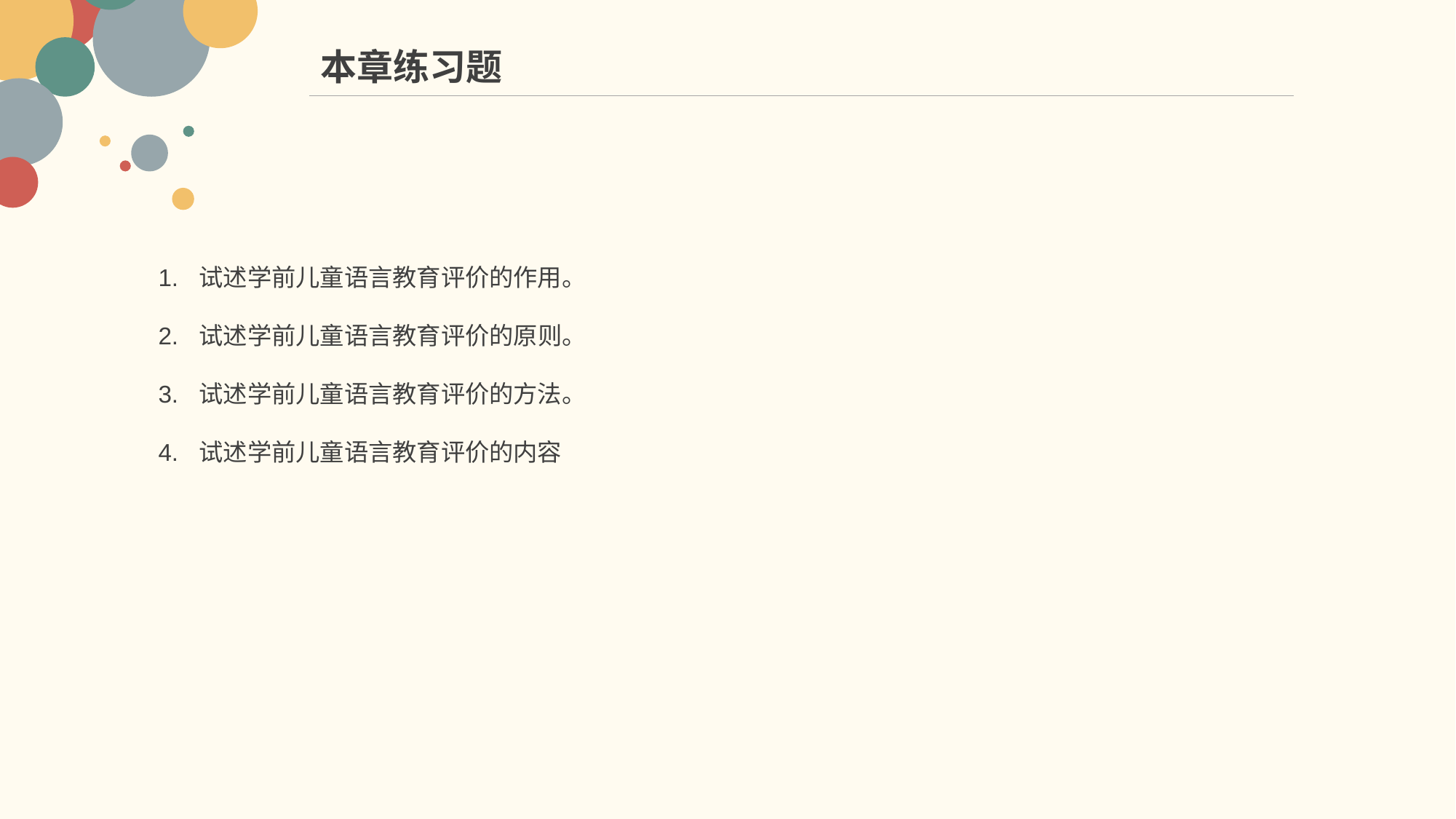

本章练习题
试述学前儿童语言教育评价的作用。
试述学前儿童语言教育评价的原则。
试述学前儿童语言教育评价的方法。
试述学前儿童语言教育评价的内容